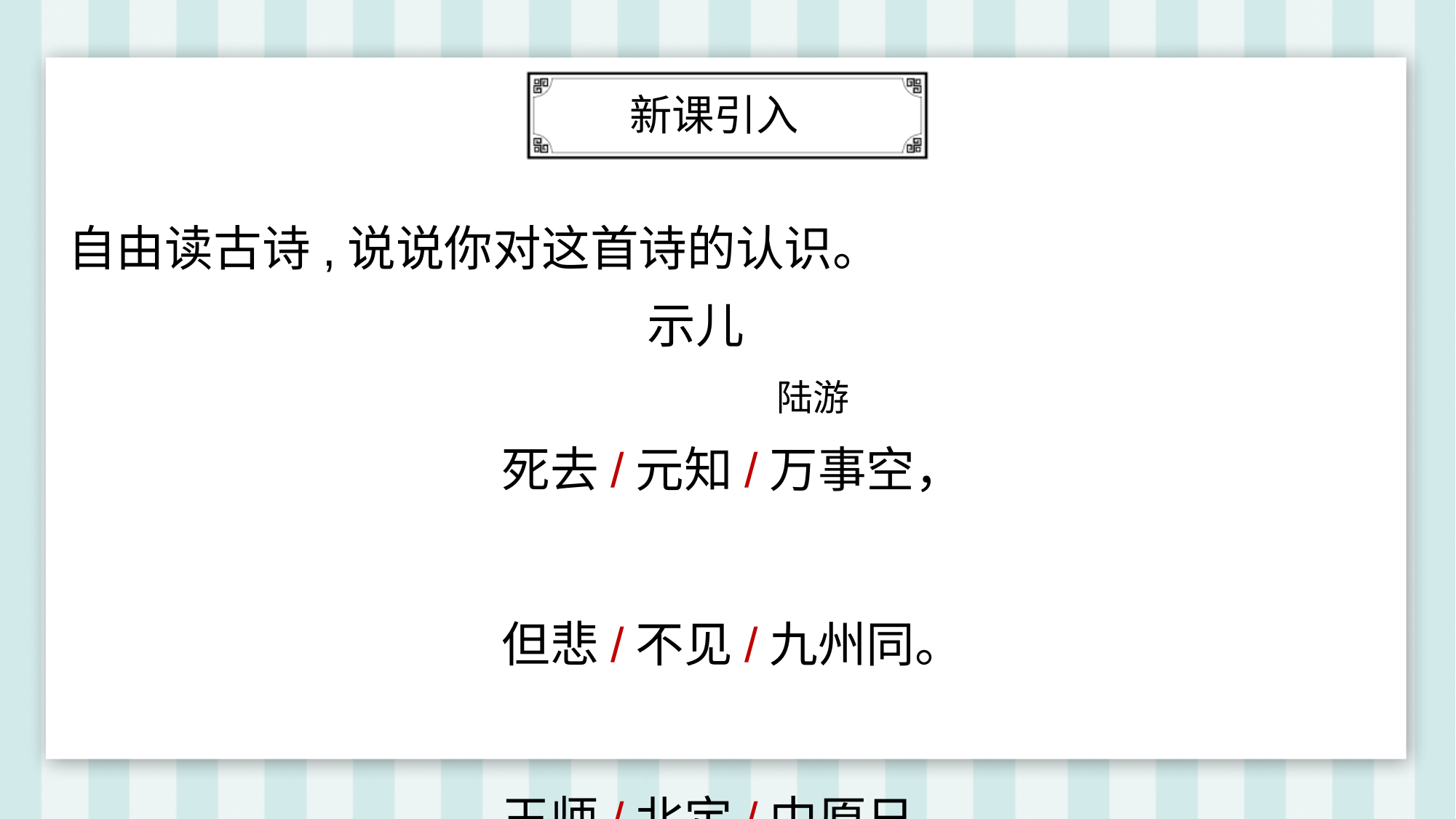

新课引入
自由读古诗,说说你对这首诗的认识。
示儿
死去/元知/万事空，
但悲/不见/九州同。
王师/北定/中原日，
家祭/无忘/告乃翁。
陆游